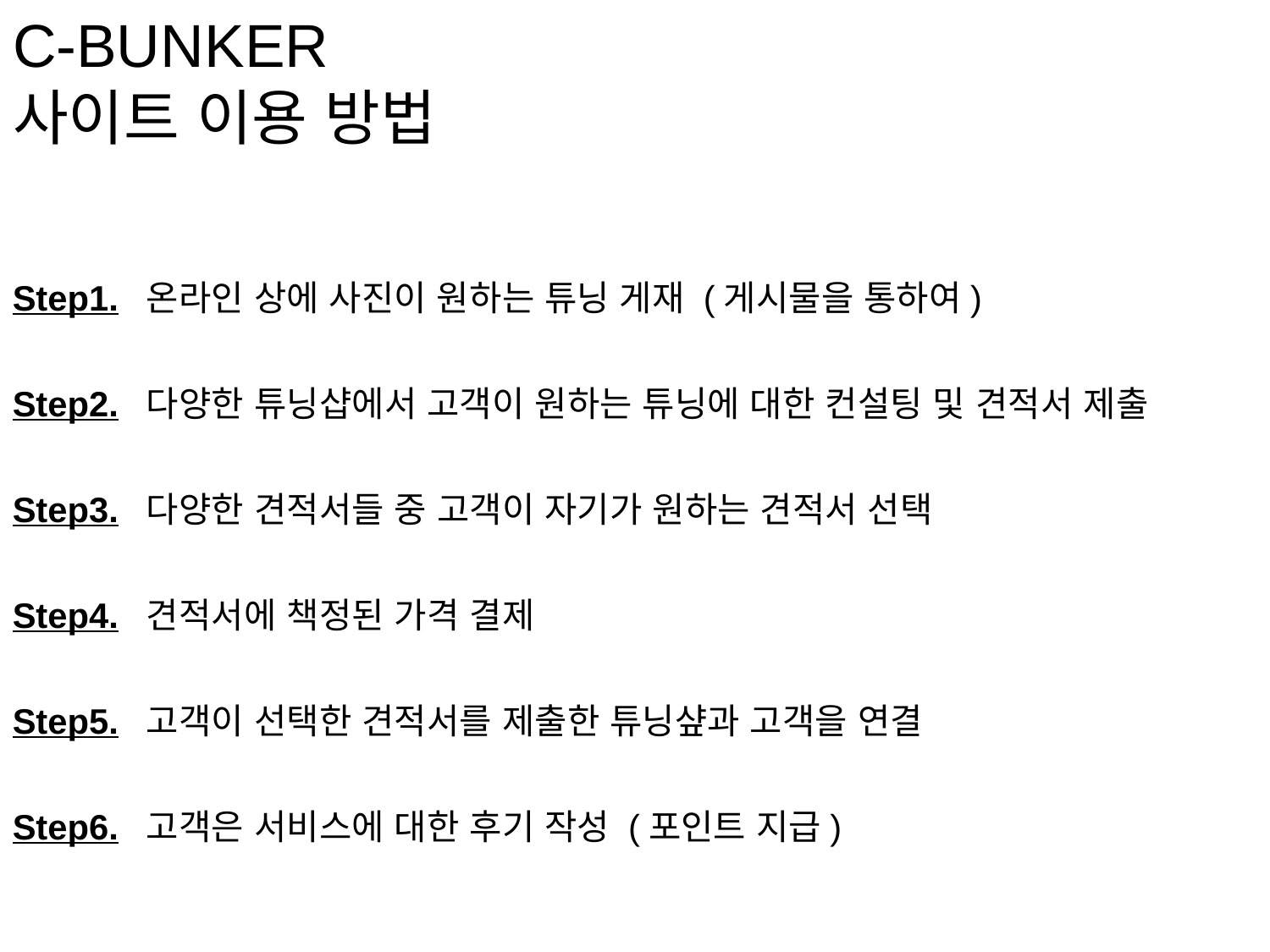

# C-BUNKER 사이트 이용 방법
Step1.  온라인 상에 사진이 원하는 튜닝 게재 (게시물을 통하여)
Step2.  다양한 튜닝샵에서 고객이 원하는 튜닝에 대한 컨설팅 및 견적서 제출
Step3.  다양한 견적서들 중 고객이 자기가 원하는 견적서 선택
Step4.  견적서에 책정된 가격 결제
Step5.  고객이 선택한 견적서를 제출한 튜닝샾과 고객을 연결
Step6.  고객은 서비스에 대한 후기 작성 (포인트 지급)